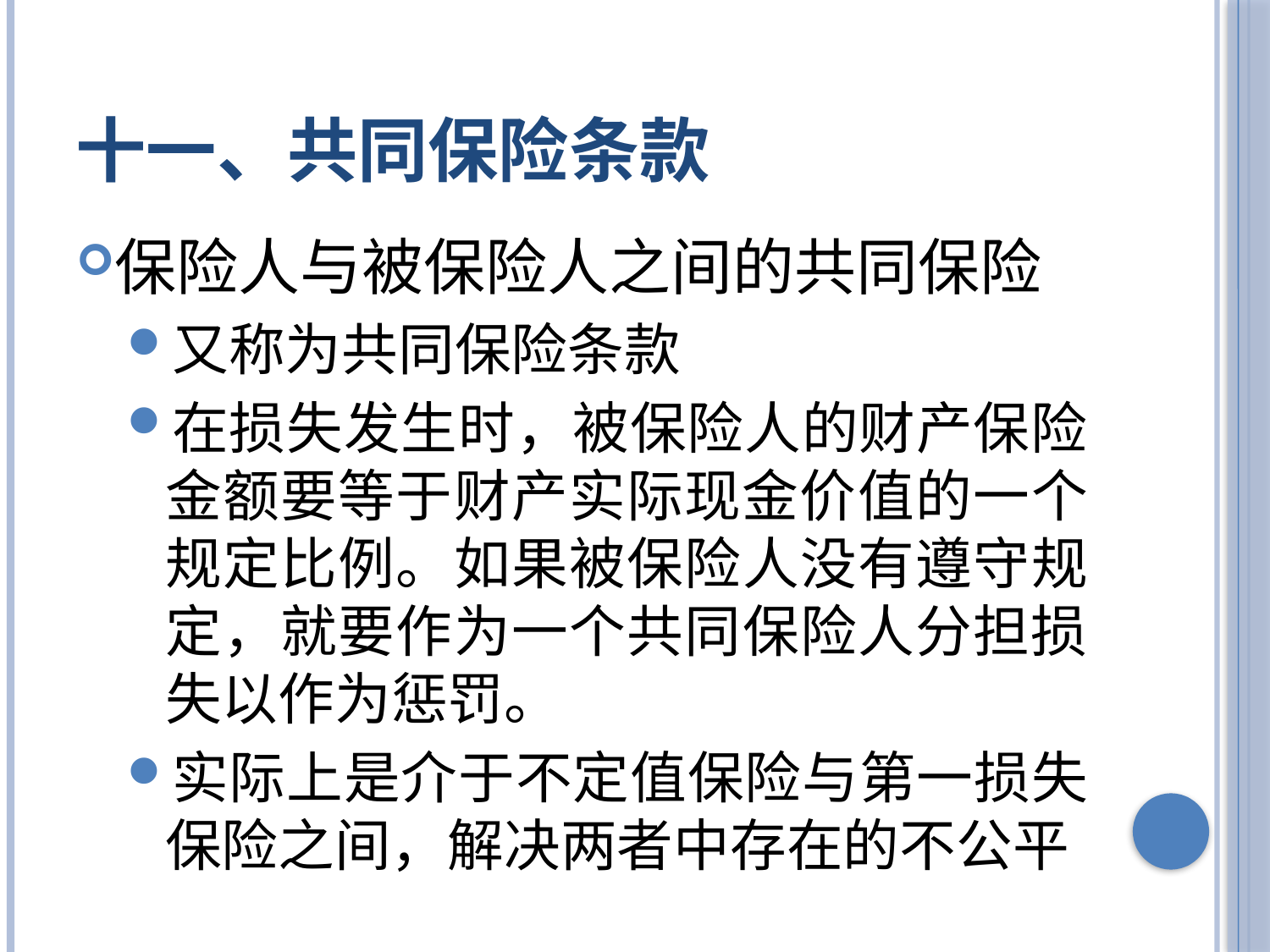

# 十一、共同保险条款
保险人与被保险人之间的共同保险
又称为共同保险条款
在损失发生时，被保险人的财产保险金额要等于财产实际现金价值的一个规定比例。如果被保险人没有遵守规定，就要作为一个共同保险人分担损失以作为惩罚。
实际上是介于不定值保险与第一损失保险之间，解决两者中存在的不公平